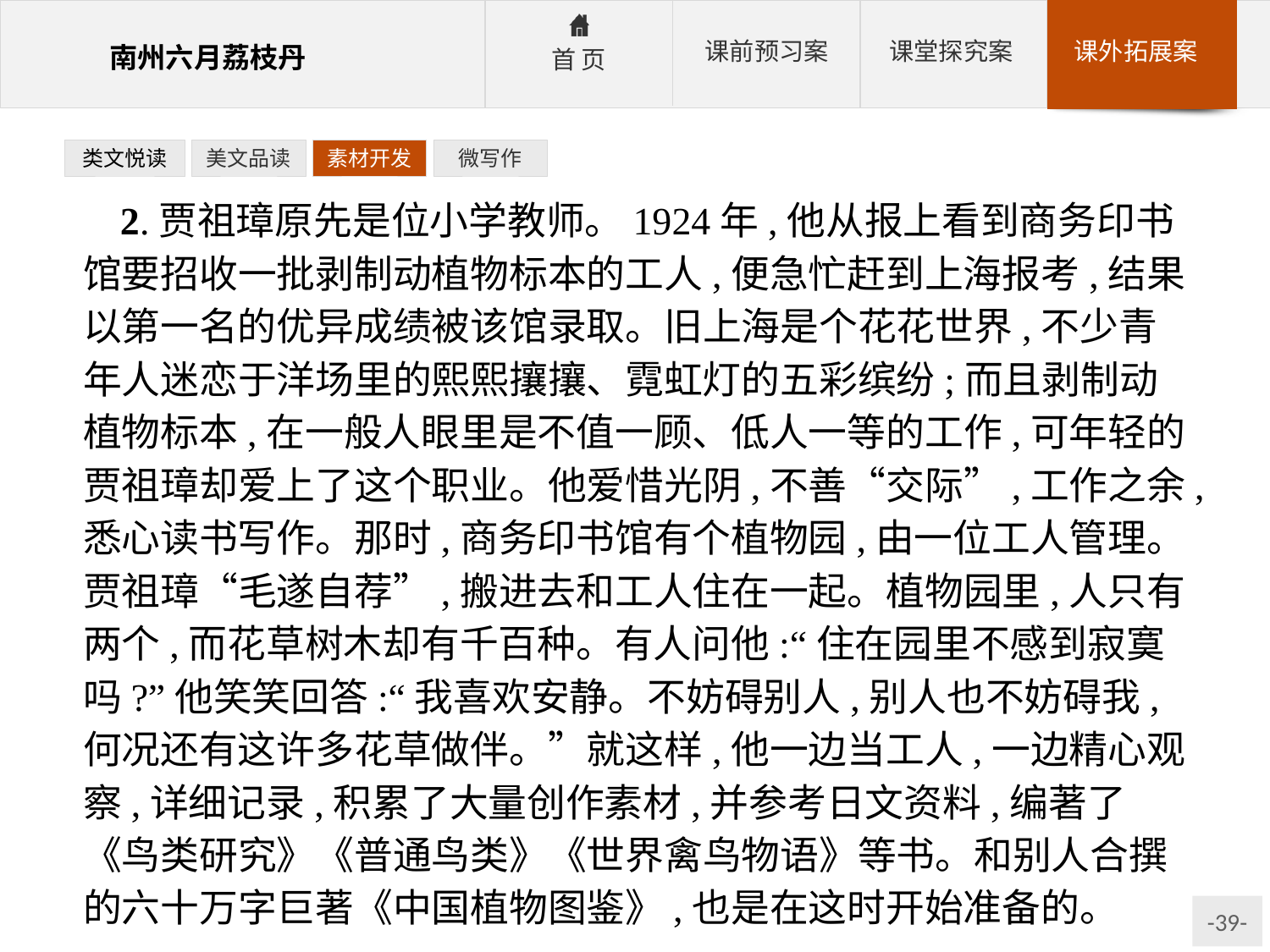

类文悦读
美文品读
素材开发
微写作
2.贾祖璋原先是位小学教师。1924年,他从报上看到商务印书馆要招收一批剥制动植物标本的工人,便急忙赶到上海报考,结果以第一名的优异成绩被该馆录取。旧上海是个花花世界,不少青年人迷恋于洋场里的熙熙攘攘、霓虹灯的五彩缤纷;而且剥制动植物标本,在一般人眼里是不值一顾、低人一等的工作,可年轻的贾祖璋却爱上了这个职业。他爱惜光阴,不善“交际”,工作之余,悉心读书写作。那时,商务印书馆有个植物园,由一位工人管理。贾祖璋“毛遂自荐”,搬进去和工人住在一起。植物园里,人只有两个,而花草树木却有千百种。有人问他:“住在园里不感到寂寞吗?”他笑笑回答:“我喜欢安静。不妨碍别人,别人也不妨碍我,何况还有这许多花草做伴。”就这样,他一边当工人,一边精心观察,详细记录,积累了大量创作素材,并参考日文资料,编著了《鸟类研究》《普通鸟类》《世界禽鸟物语》等书。和别人合撰的六十万字巨著《中国植物图鉴》,也是在这时开始准备的。